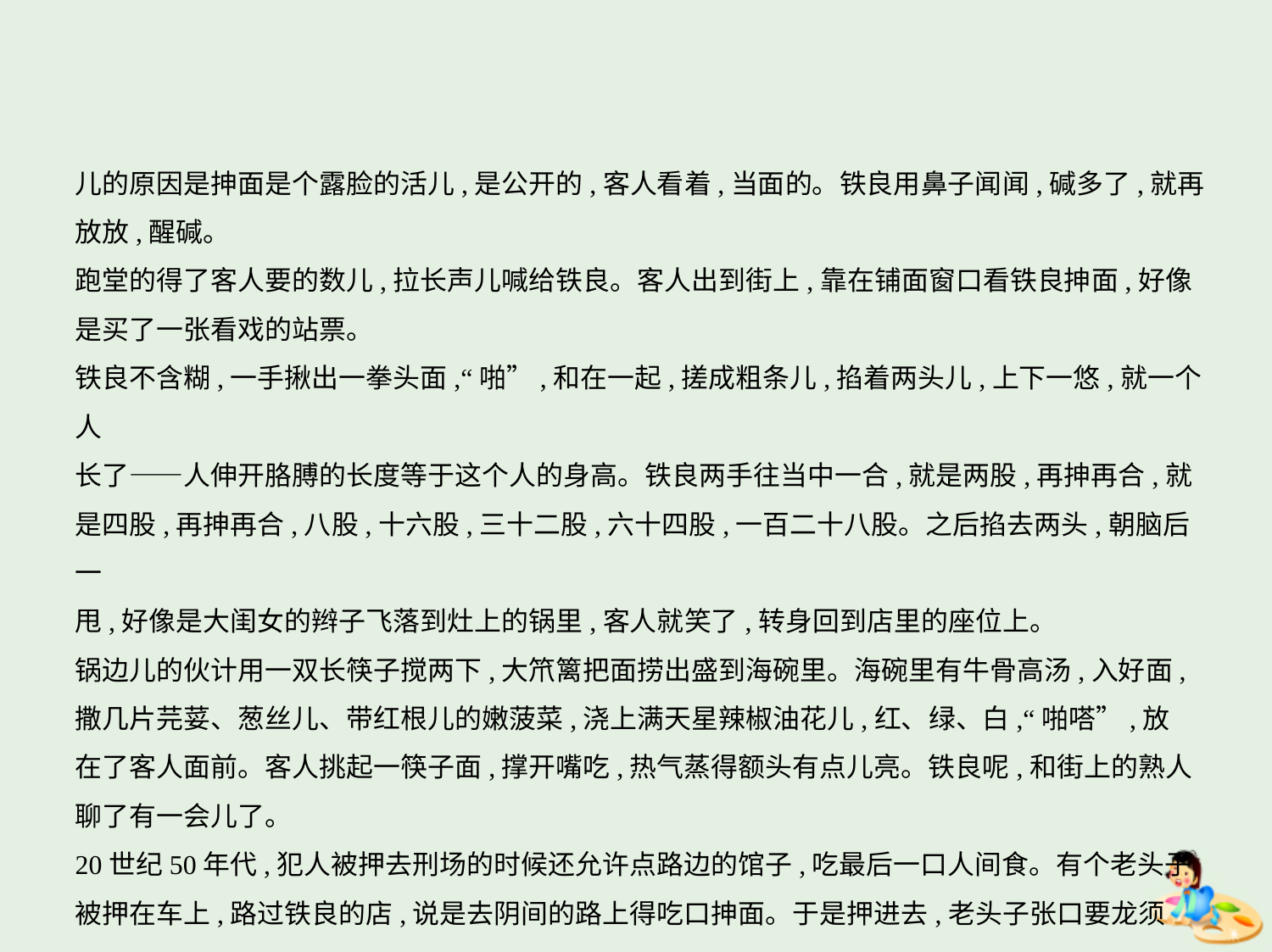

儿的原因是抻面是个露脸的活儿,是公开的,客人看着,当面的。铁良用鼻子闻闻,碱多了,就再
放放,醒碱。
跑堂的得了客人要的数儿,拉长声儿喊给铁良。客人出到街上,靠在铺面窗口看铁良抻面,好像
是买了一张看戏的站票。
铁良不含糊,一手揪出一拳头面,“啪”,和在一起,搓成粗条儿,掐着两头儿,上下一悠,就一个人
长了——人伸开胳膊的长度等于这个人的身高。铁良两手往当中一合,就是两股,再抻再合,就
是四股,再抻再合,八股,十六股,三十二股,六十四股,一百二十八股。之后掐去两头,朝脑后一
甩,好像是大闺女的辫子飞落到灶上的锅里,客人就笑了,转身回到店里的座位上。
锅边儿的伙计用一双长筷子搅两下,大笊篱把面捞出盛到海碗里。海碗里有牛骨高汤,入好面,
撒几片芫荽、葱丝儿、带红根儿的嫩菠菜,浇上满天星辣椒油花儿,红、绿、白,“啪嗒”,放
在了客人面前。客人挑起一筷子面,撑开嘴吃,热气蒸得额头有点儿亮。铁良呢,和街上的熟人
聊了有一会儿了。
20世纪50年代,犯人被押去刑场的时候还允许点路边的馆子,吃最后一口人间食。有个老头子
被押在车上,路过铁良的店,说是去阴间的路上得吃口抻面。于是押进去,老头子张口要龙须